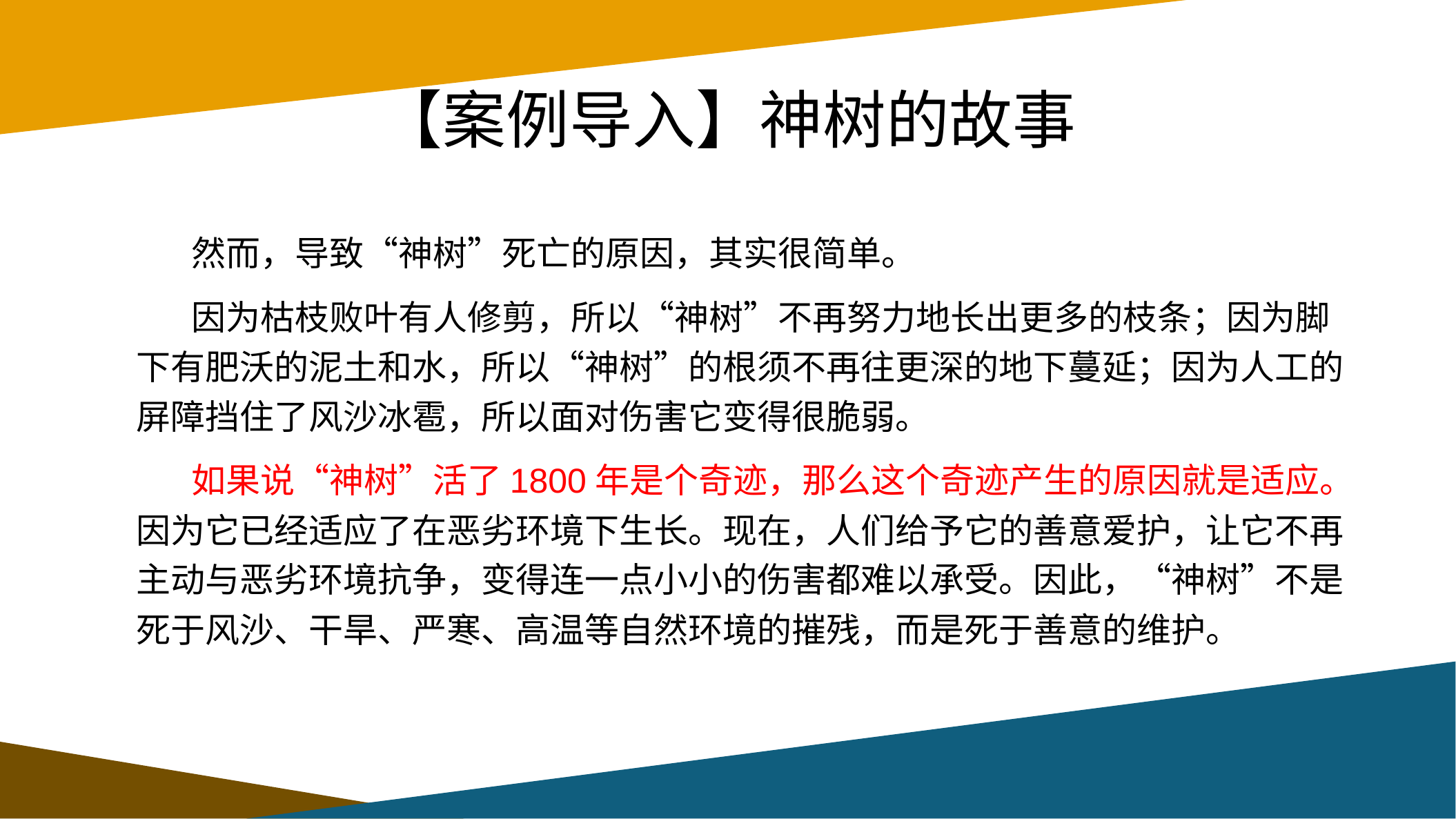

# 【案例导入】神树的故事
      然而，导致“神树”死亡的原因，其实很简单。
      因为枯枝败叶有人修剪，所以“神树”不再努力地长出更多的枝条；因为脚下有肥沃的泥土和水，所以“神树”的根须不再往更深的地下蔓延；因为人工的屏障挡住了风沙冰雹，所以面对伤害它变得很脆弱。
      如果说“神树”活了1800年是个奇迹，那么这个奇迹产生的原因就是适应。因为它已经适应了在恶劣环境下生长。现在，人们给予它的善意爱护，让它不再主动与恶劣环境抗争，变得连一点小小的伤害都难以承受。因此，“神树”不是死于风沙、干旱、严寒、高温等自然环境的摧残，而是死于善意的维护。